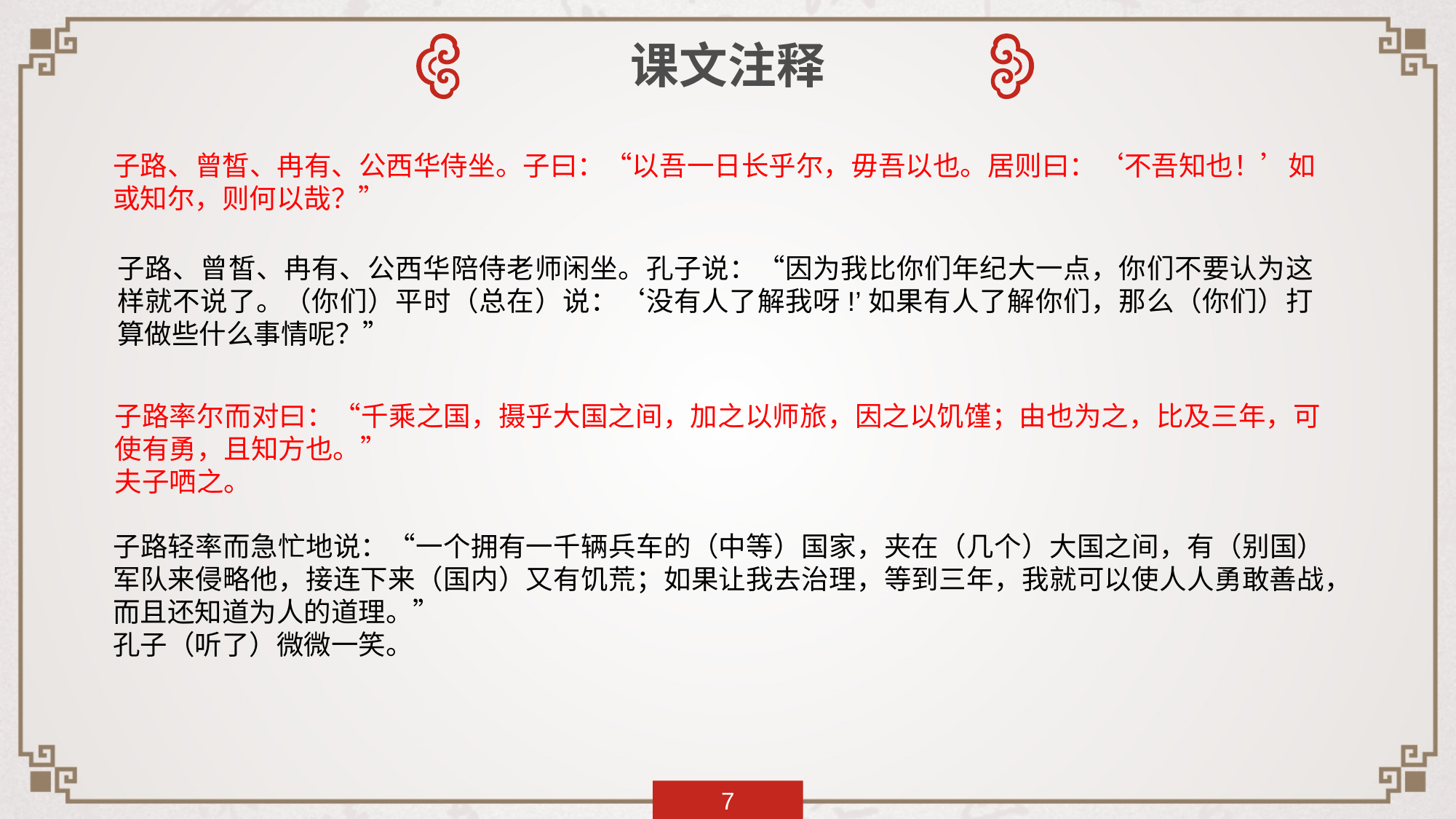

课文注释

子路、曾皙、冉有、公西华侍坐。子曰：“以吾一日长乎尔，毋吾以也。居则曰：‘不吾知也！’如或知尔，则何以哉？”
子路、曾皙、冉有、公西华陪侍老师闲坐。孔子说：“因为我比你们年纪大一点，你们不要认为这样就不说了。（你们）平时（总在）说：‘没有人了解我呀!’如果有人了解你们，那么（你们）打算做些什么事情呢？”
子路率尔而对曰：“千乘之国，摄乎大国之间，加之以师旅，因之以饥馑；由也为之，比及三年，可使有勇，且知方也。”
夫子哂之。
子路轻率而急忙地说：“一个拥有一千辆兵车的（中等）国家，夹在（几个）大国之间，有（别国）军队来侵略他，接连下来（国内）又有饥荒；如果让我去治理，等到三年，我就可以使人人勇敢善战，而且还知道为人的道理。”
孔子（听了）微微一笑。